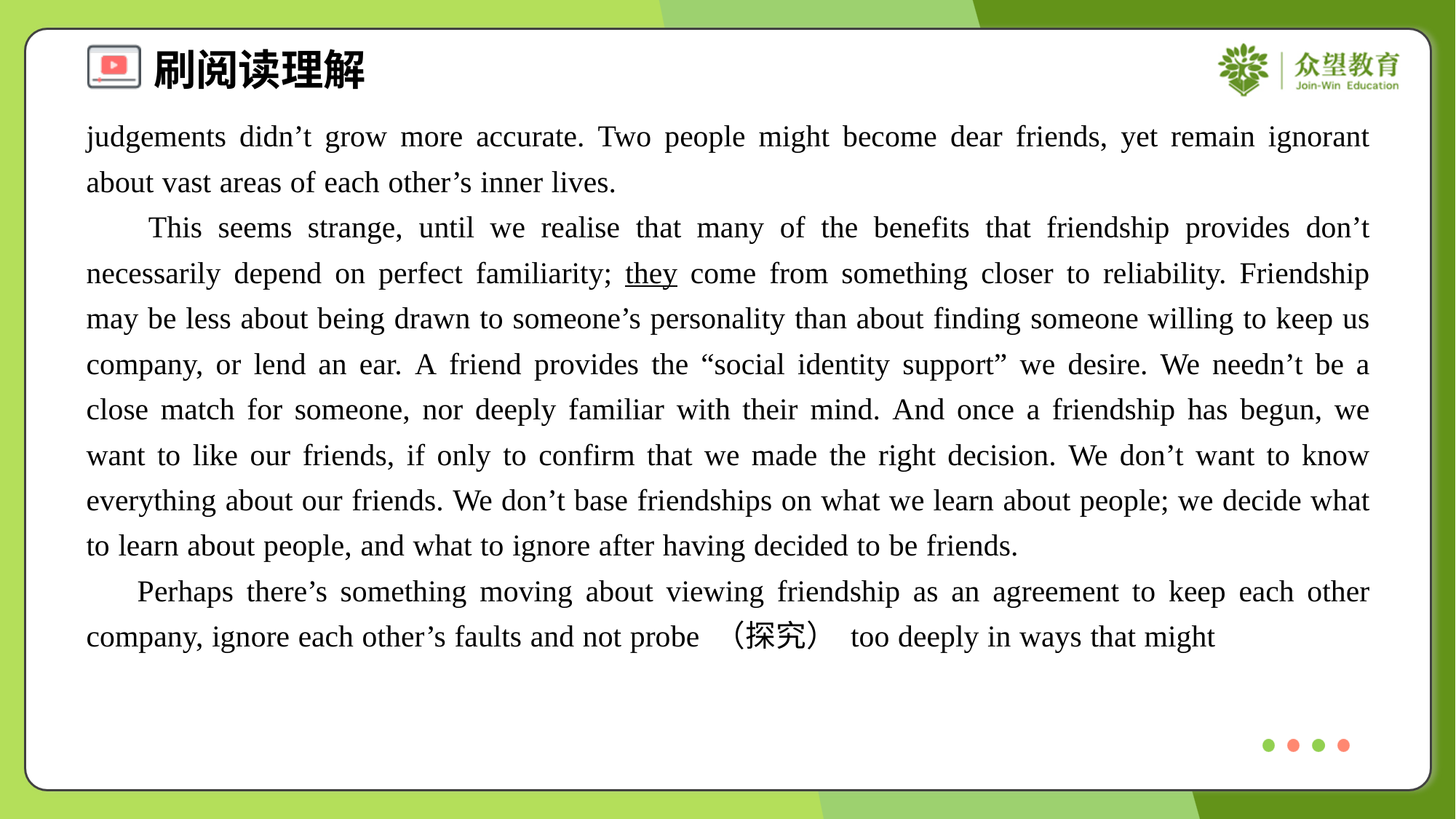

judgements didn’t grow more accurate. Two people might become dear friends, yet remain ignorant about vast areas of each other’s inner lives.
    This seems strange, until we realise that many of the benefits that friendship provides don’t necessarily depend on perfect familiarity; they come from something closer to reliability. Friendship may be less about being drawn to someone’s personality than about finding someone willing to keep us company, or lend an ear. A friend provides the “social identity support” we desire. We needn’t be a close match for someone, nor deeply familiar with their mind. And once a friendship has begun, we want to like our friends, if only to confirm that we made the right decision. We don’t want to know everything about our friends. We don’t base friendships on what we learn about people; we decide what to learn about people, and what to ignore after having decided to be friends.
    Perhaps there’s something moving about viewing friendship as an agreement to keep each other company, ignore each other’s faults and not probe （探究） too deeply in ways that might